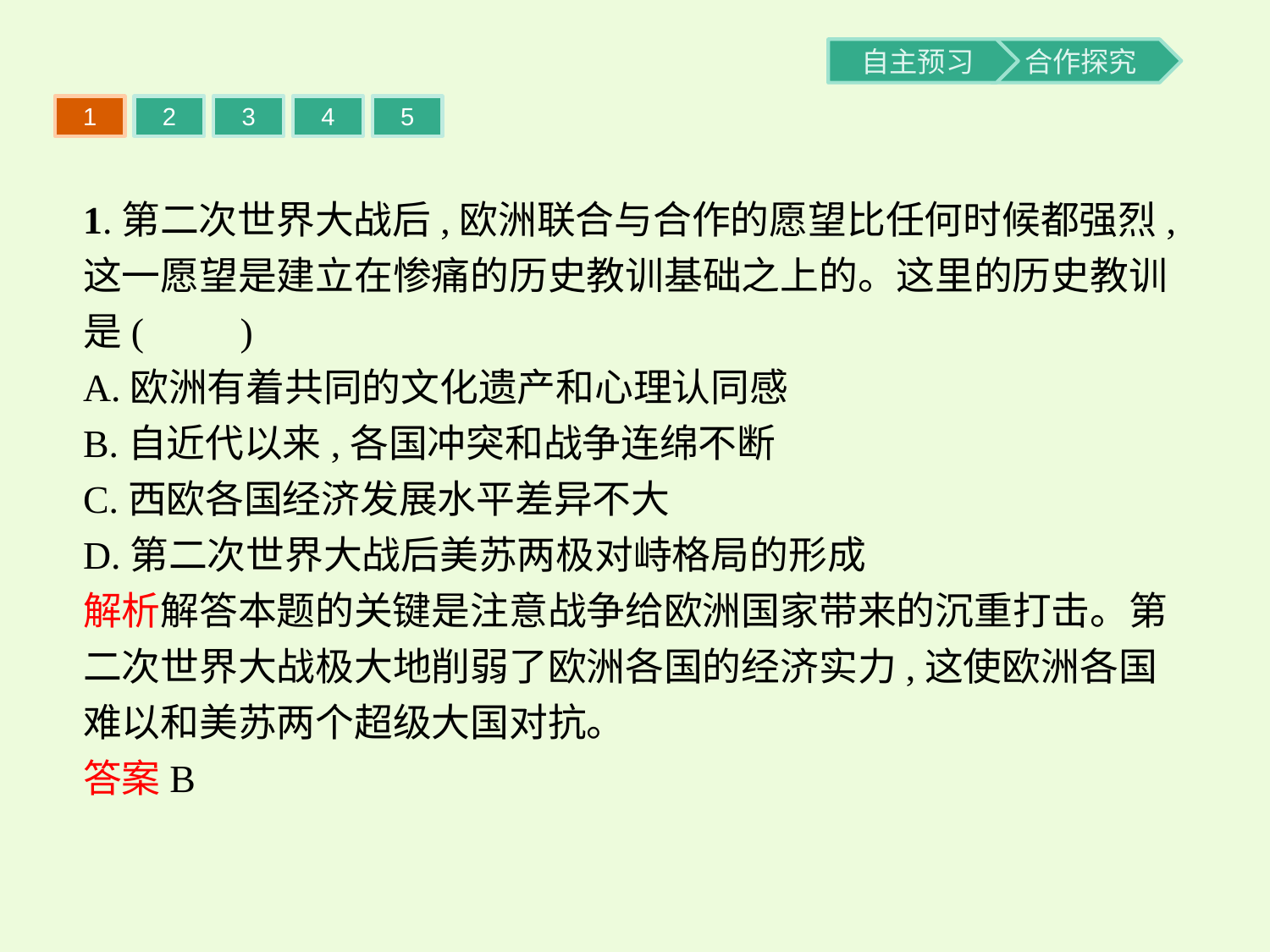

1
2
3
4
5
1.第二次世界大战后,欧洲联合与合作的愿望比任何时候都强烈,这一愿望是建立在惨痛的历史教训基础之上的。这里的历史教训是(　　)
A.欧洲有着共同的文化遗产和心理认同感
B.自近代以来,各国冲突和战争连绵不断
C.西欧各国经济发展水平差异不大
D.第二次世界大战后美苏两极对峙格局的形成
解析解答本题的关键是注意战争给欧洲国家带来的沉重打击。第二次世界大战极大地削弱了欧洲各国的经济实力,这使欧洲各国难以和美苏两个超级大国对抗。
答案B